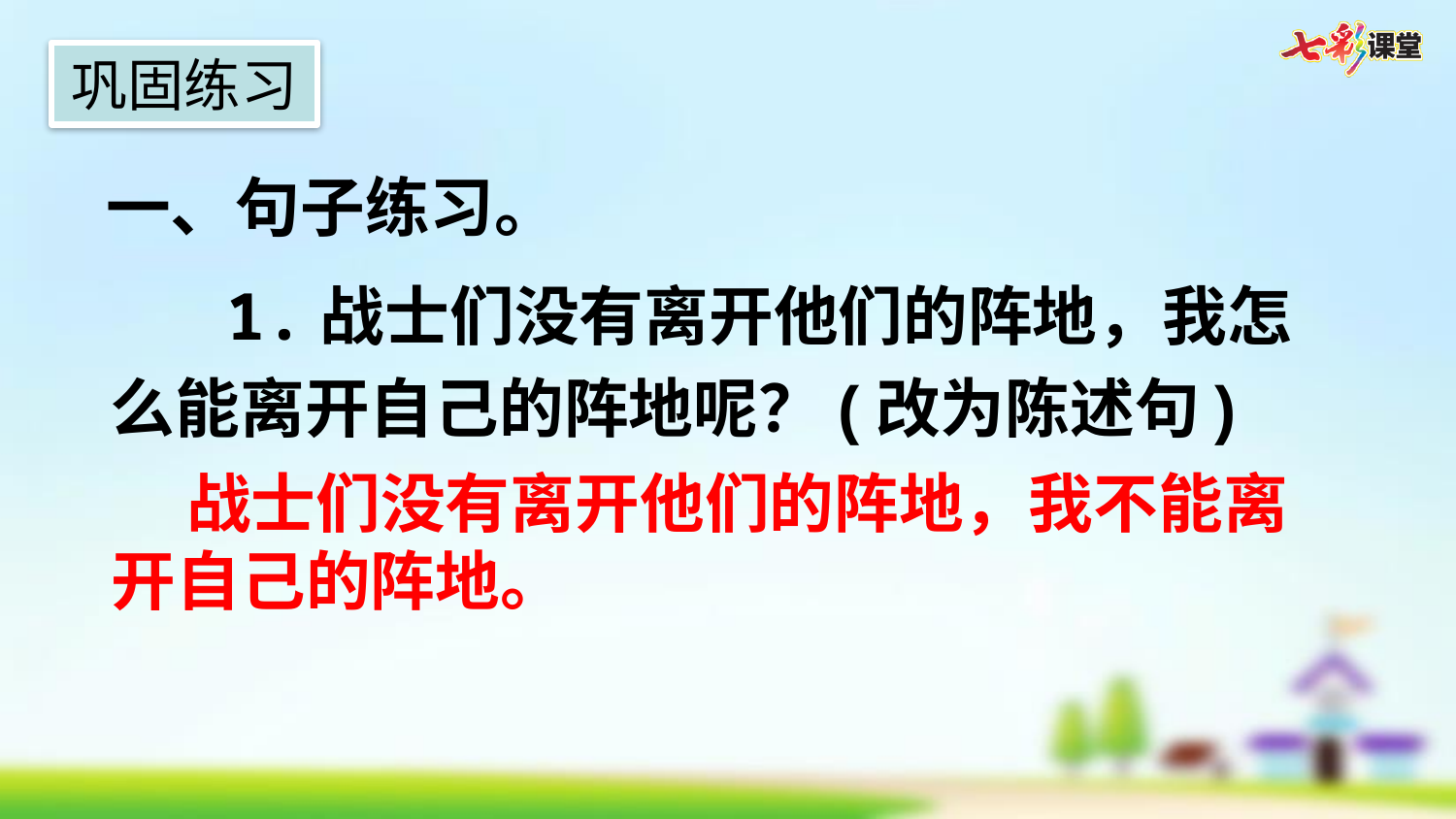

巩固练习
一、句子练习。
   1.战士们没有离开他们的阵地，我怎么能离开自己的阵地呢？(改为陈述句)
    战士们没有离开他们的阵地，我不能离开自己的阵地。